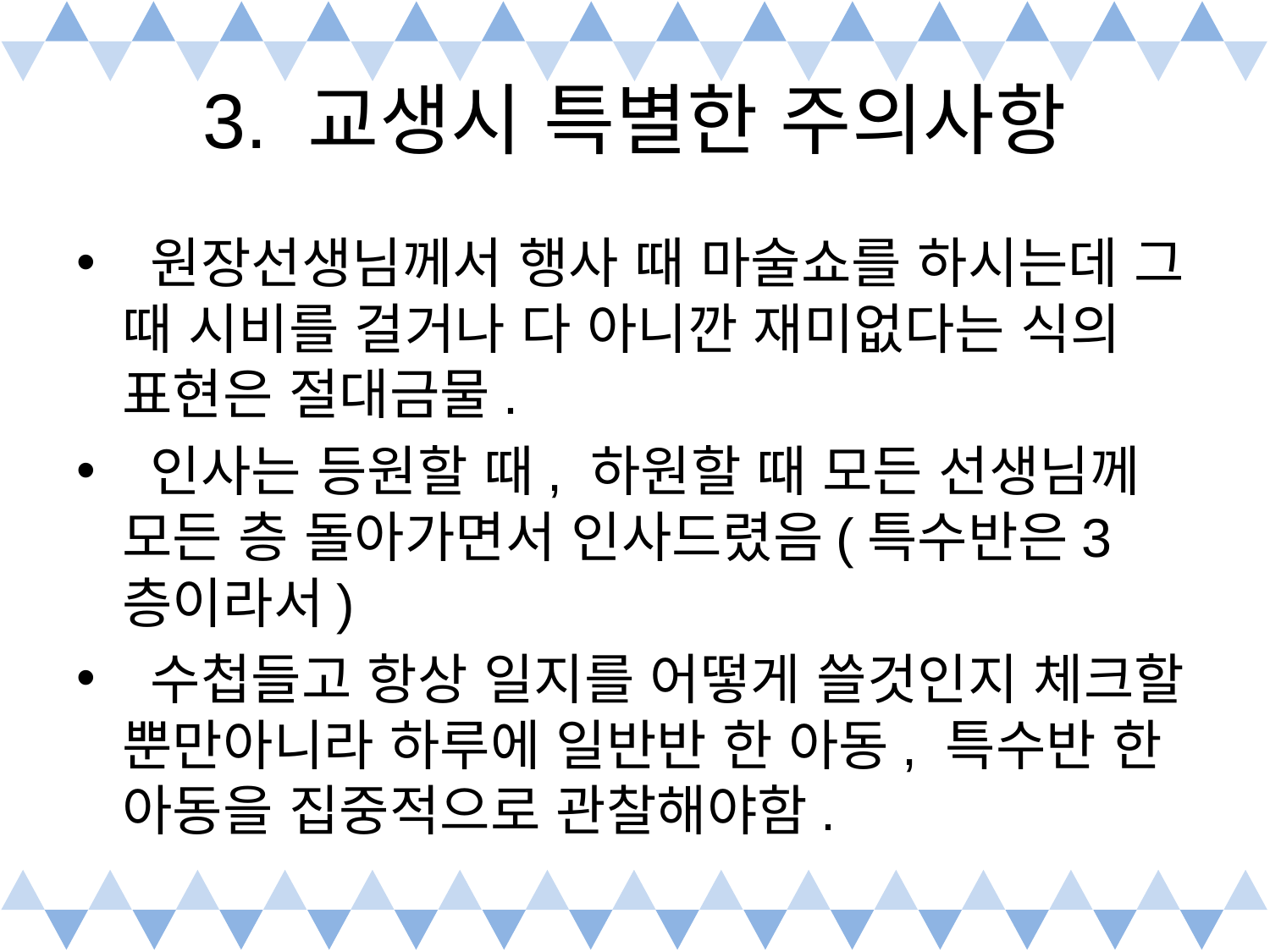

# 3. 교생시 특별한 주의사항
 원장선생님께서 행사 때 마술쇼를 하시는데 그 때 시비를 걸거나 다 아니깐 재미없다는 식의 표현은 절대금물.
 인사는 등원할 때, 하원할 때 모든 선생님께 모든 층 돌아가면서 인사드렸음(특수반은3층이라서)
 수첩들고 항상 일지를 어떻게 쓸것인지 체크할 뿐만아니라 하루에 일반반 한 아동, 특수반 한 아동을 집중적으로 관찰해야함.